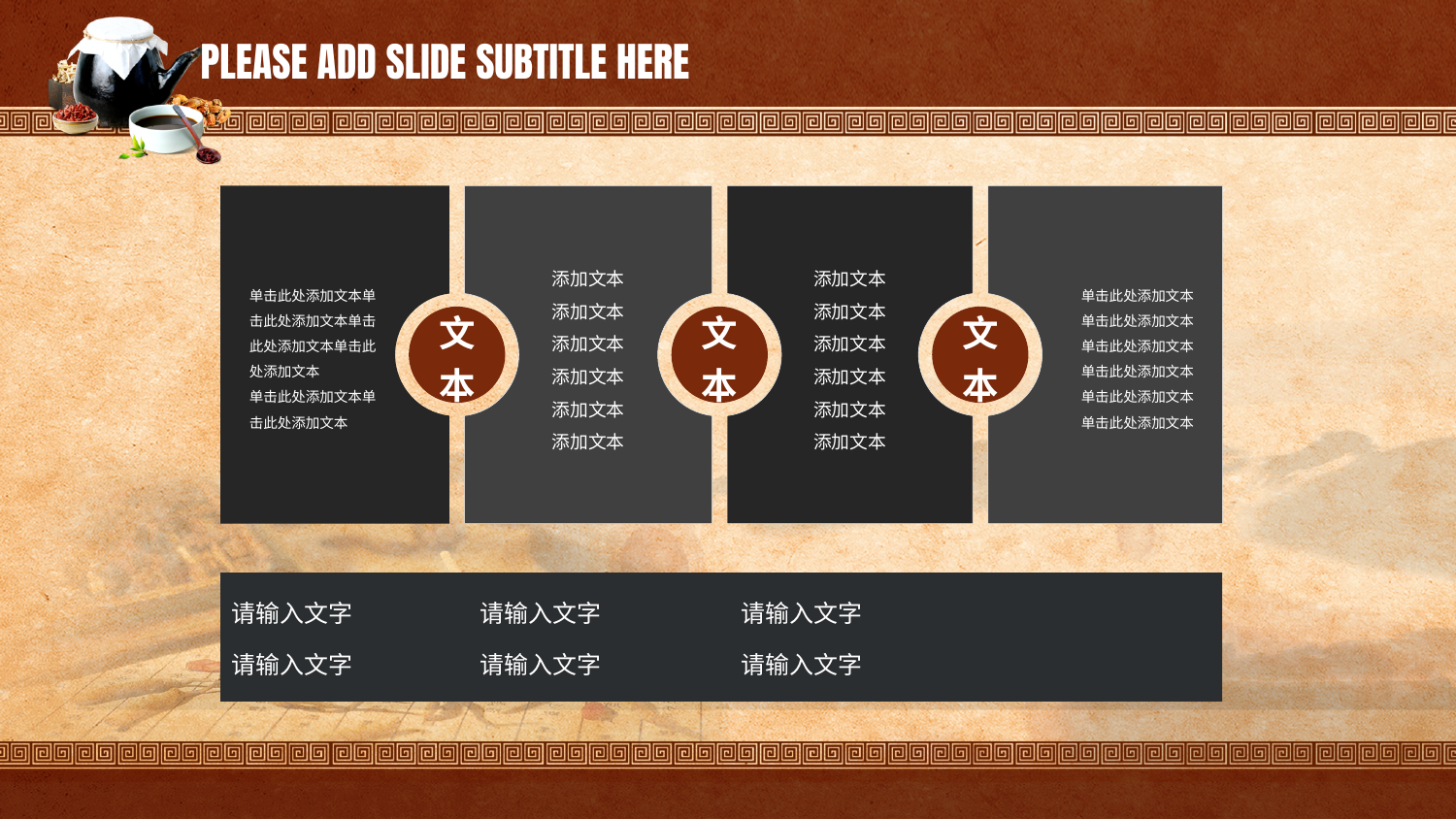

PLEASE ADD SLIDE SUBTITLE HERE
单击此处添加文本单击此处添加文本单击此处添加文本单击此处添加文本
单击此处添加文本单击此处添加文本
添加文本
添加文本
添加文本
添加文本
添加文本
添加文本
添加文本
添加文本
添加文本
添加文本
添加文本
添加文本
单击此处添加文本
单击此处添加文本
单击此处添加文本
单击此处添加文本
单击此处添加文本
单击此处添加文本
文本
文本
文本

请输入文字
请输入文字
请输入文字
请输入文字
请输入文字
请输入文字